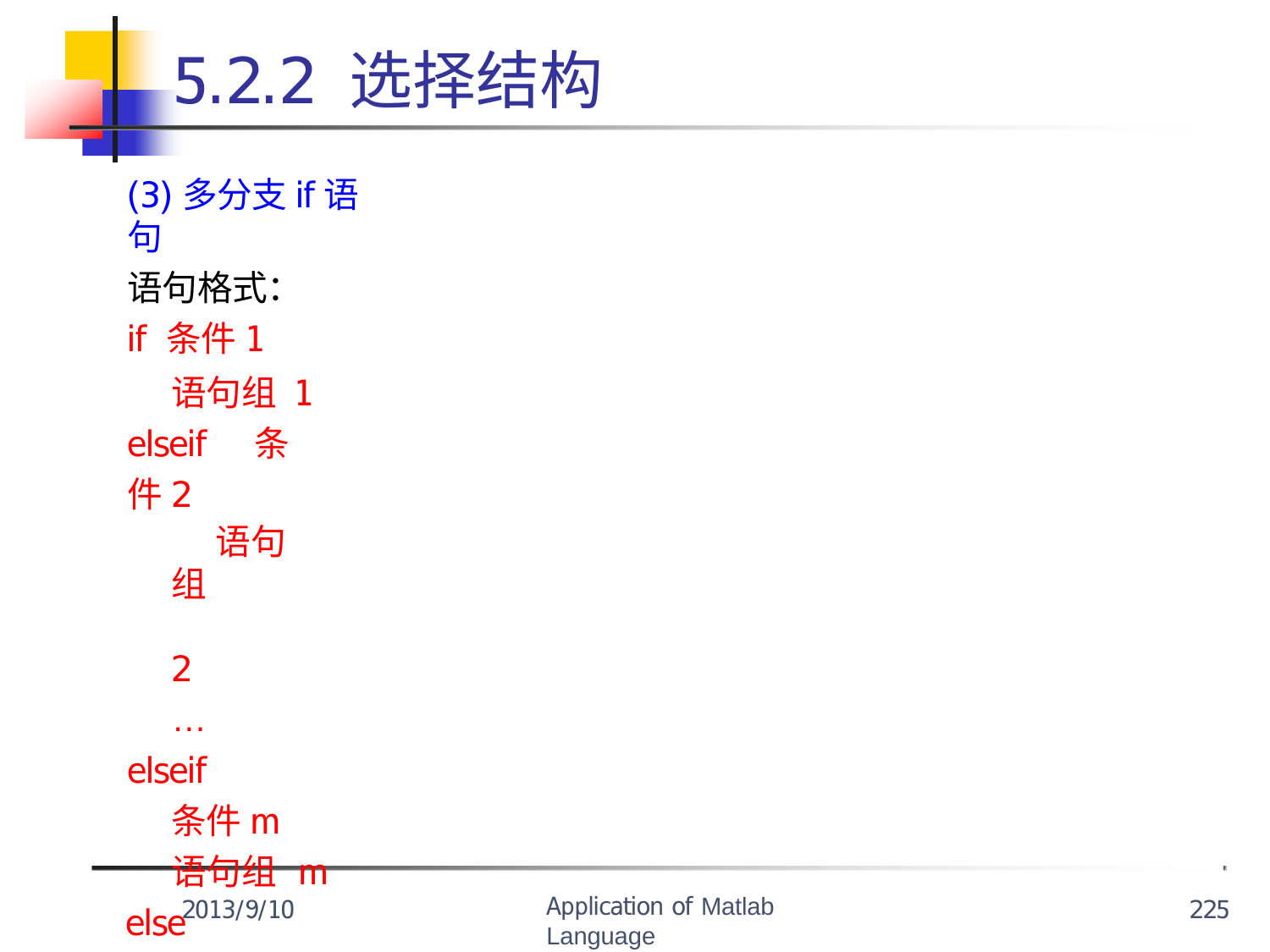

# 5.2.2 选择结构
(3)多分支if语句
语句格式：
if 条件1
语句组 1 elseif	条件2
语句组	2
…
elseif	条件m 语句组	m
else
语句组n
end
Application of Matlab Language
2013/9/10
225